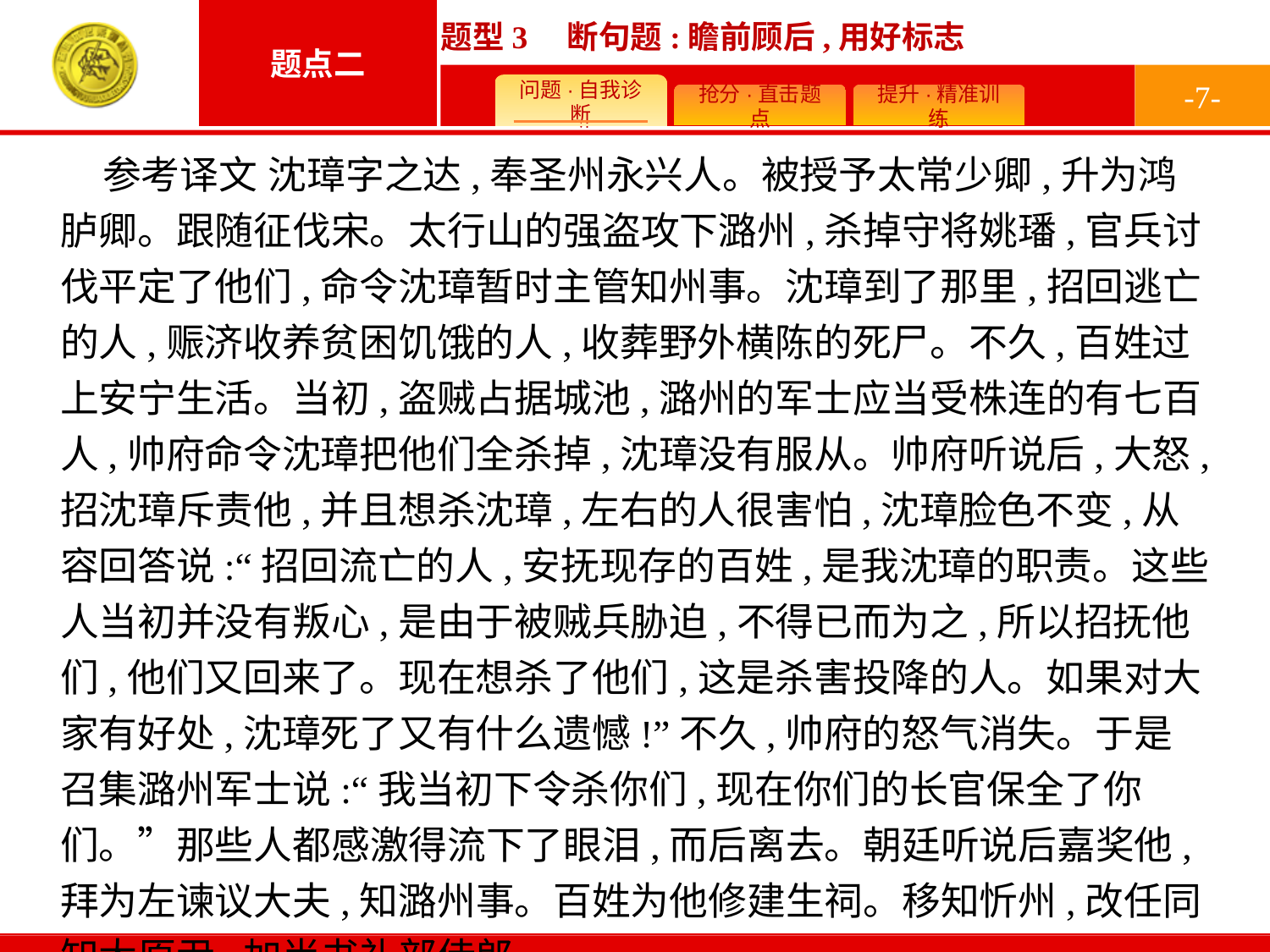

-7-
参考译文 沈璋字之达,奉圣州永兴人。被授予太常少卿,升为鸿胪卿。跟随征伐宋。太行山的强盗攻下潞州,杀掉守将姚璠,官兵讨伐平定了他们,命令沈璋暂时主管知州事。沈璋到了那里,招回逃亡的人,赈济收养贫困饥饿的人,收葬野外横陈的死尸。不久,百姓过上安宁生活。当初,盗贼占据城池,潞州的军士应当受株连的有七百人,帅府命令沈璋把他们全杀掉,沈璋没有服从。帅府听说后,大怒,招沈璋斥责他,并且想杀沈璋,左右的人很害怕,沈璋脸色不变,从容回答说:“招回流亡的人,安抚现存的百姓,是我沈璋的职责。这些人当初并没有叛心,是由于被贼兵胁迫,不得已而为之,所以招抚他们,他们又回来了。现在想杀了他们,这是杀害投降的人。如果对大家有好处,沈璋死了又有什么遗憾!”不久,帅府的怒气消失。于是召集潞州军士说:“我当初下令杀你们,现在你们的长官保全了你们。”那些人都感激得流下了眼泪,而后离去。朝廷听说后嘉奖他,拜为左谏议大夫,知潞州事。百姓为他修建生祠。移知忻州,改任同知太原尹,加尚书礼部侍郎。